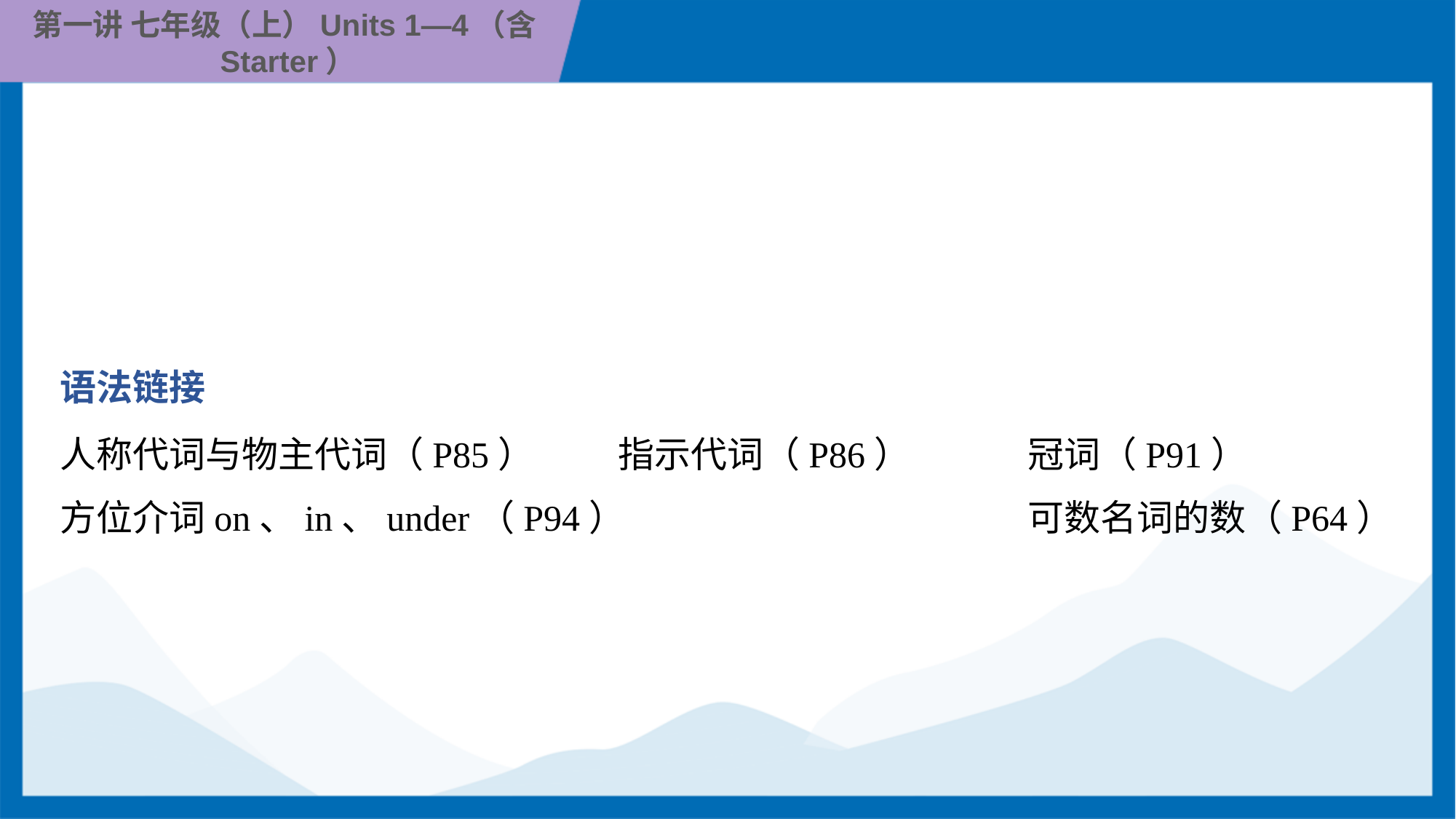

语法链接
人称代词与物主代词（P85）	指示代词（P86）	冠词（P91）
方位介词on、in、under（P94）	可数名词的数（P64）	一般现在时（P102）